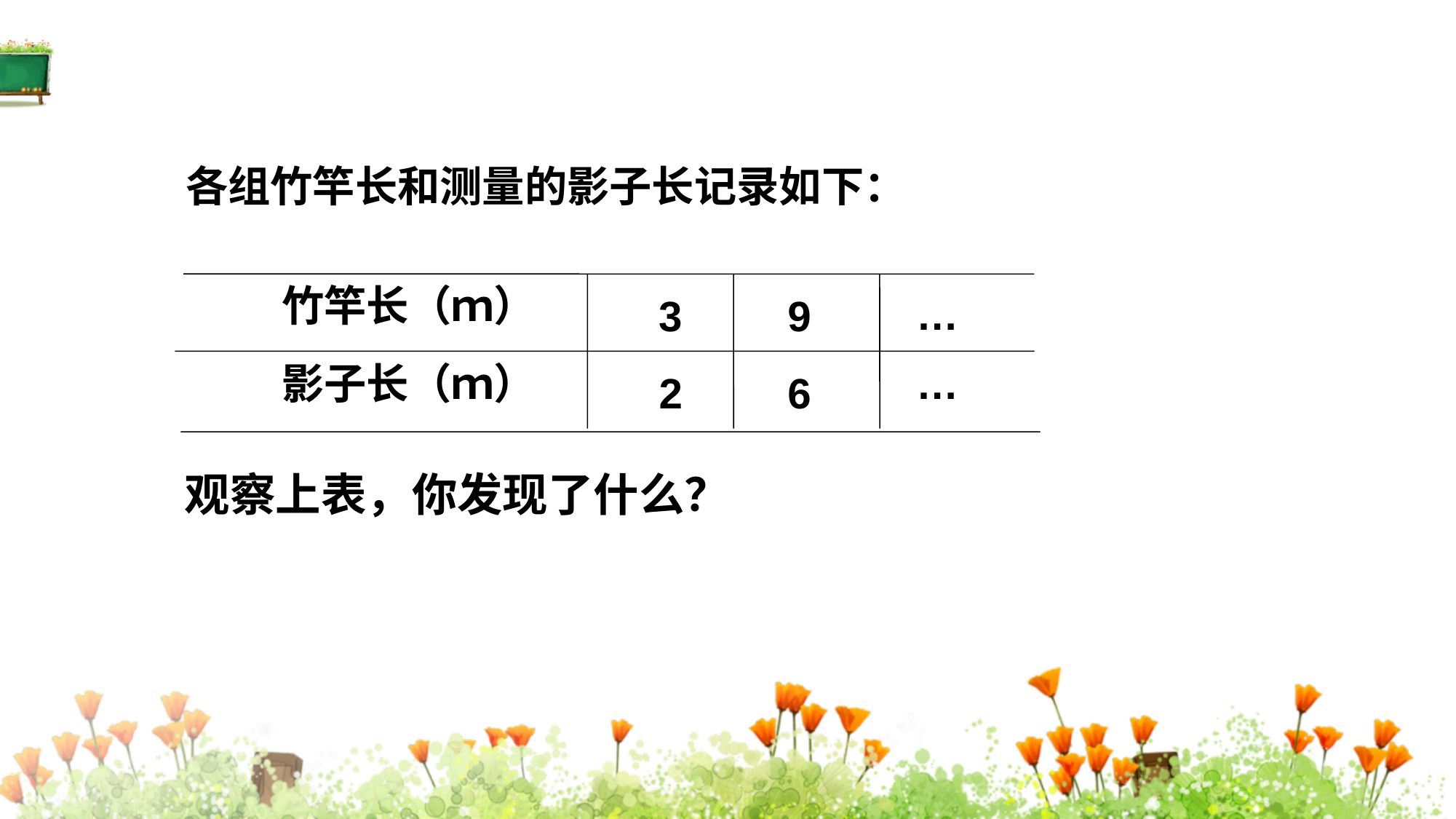

各组竹竿长和测量的影子长记录如下：

竹竿长（ｍ）
…
3
9
影子长（ｍ）
…
2
6
观察上表，你发现了什么？